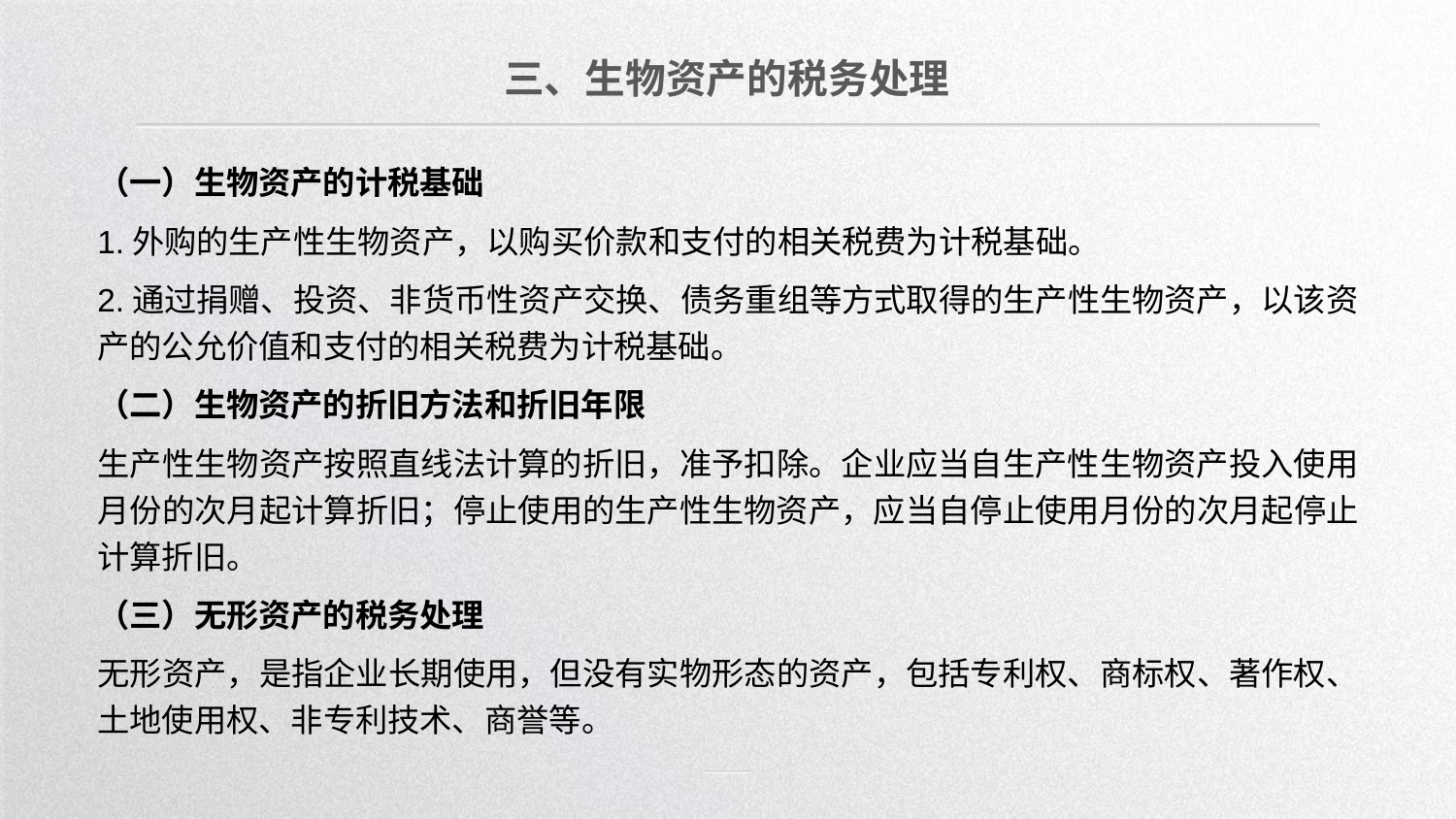

三、生物资产的税务处理
（一）生物资产的计税基础
1.外购的生产性生物资产，以购买价款和支付的相关税费为计税基础。
2.通过捐赠、投资、非货币性资产交换、债务重组等方式取得的生产性生物资产，以该资产的公允价值和支付的相关税费为计税基础。
（二）生物资产的折旧方法和折旧年限
生产性生物资产按照直线法计算的折旧，准予扣除。企业应当自生产性生物资产投入使用月份的次月起计算折旧；停止使用的生产性生物资产，应当自停止使用月份的次月起停止计算折旧。
（三）无形资产的税务处理
无形资产，是指企业长期使用，但没有实物形态的资产，包括专利权、商标权、著作权、土地使用权、非专利技术、商誉等。